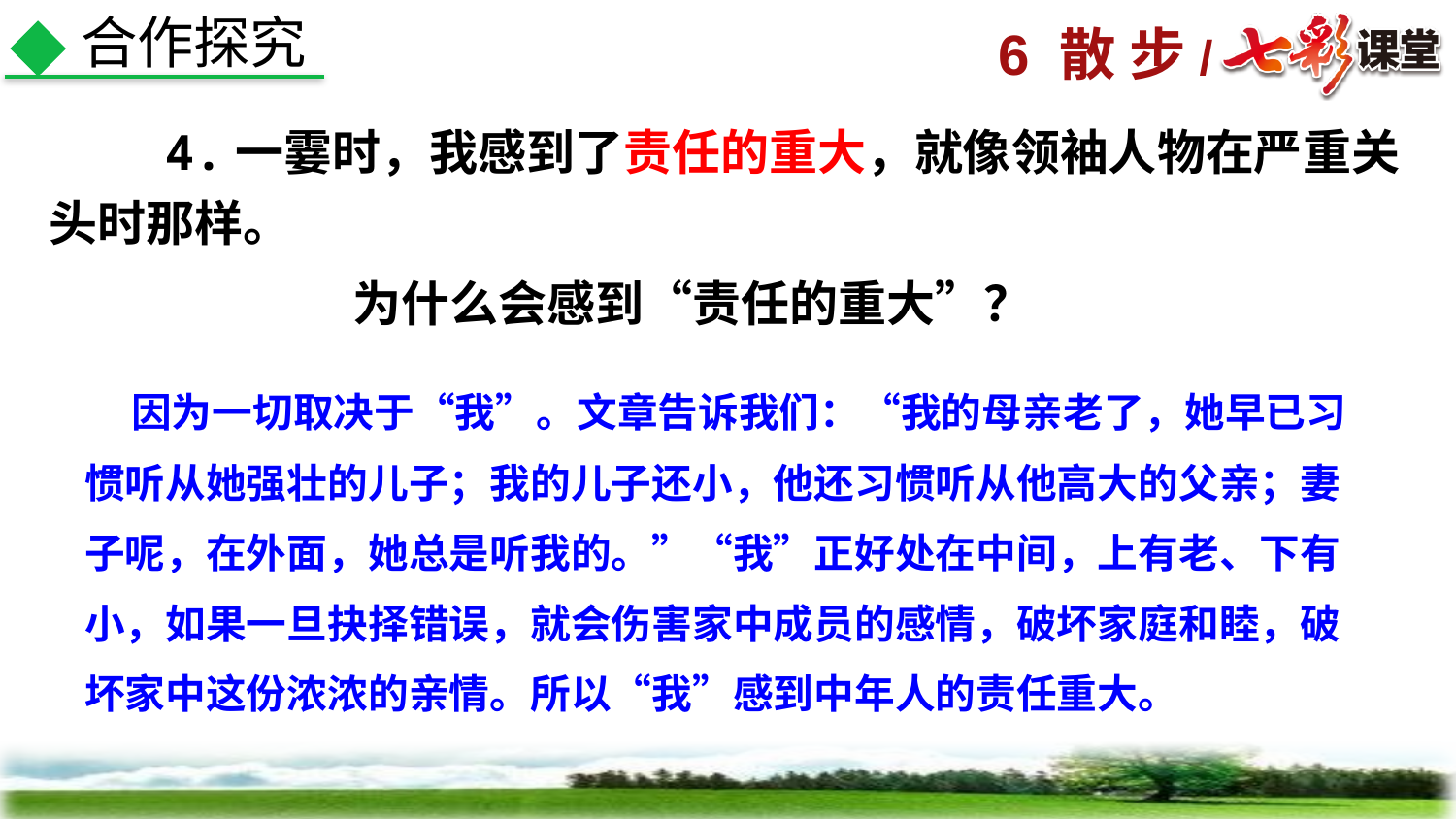

合作探究

    4.一霎时，我感到了责任的重大，就像领袖人物在严重关头时那样。
为什么会感到“责任的重大”？
    因为一切取决于“我”。文章告诉我们：“我的母亲老了，她早已习惯听从她强壮的儿子；我的儿子还小，他还习惯听从他高大的父亲；妻子呢，在外面，她总是听我的。”“我”正好处在中间，上有老、下有小，如果一旦抉择错误，就会伤害家中成员的感情，破坏家庭和睦，破坏家中这份浓浓的亲情。所以“我”感到中年人的责任重大。